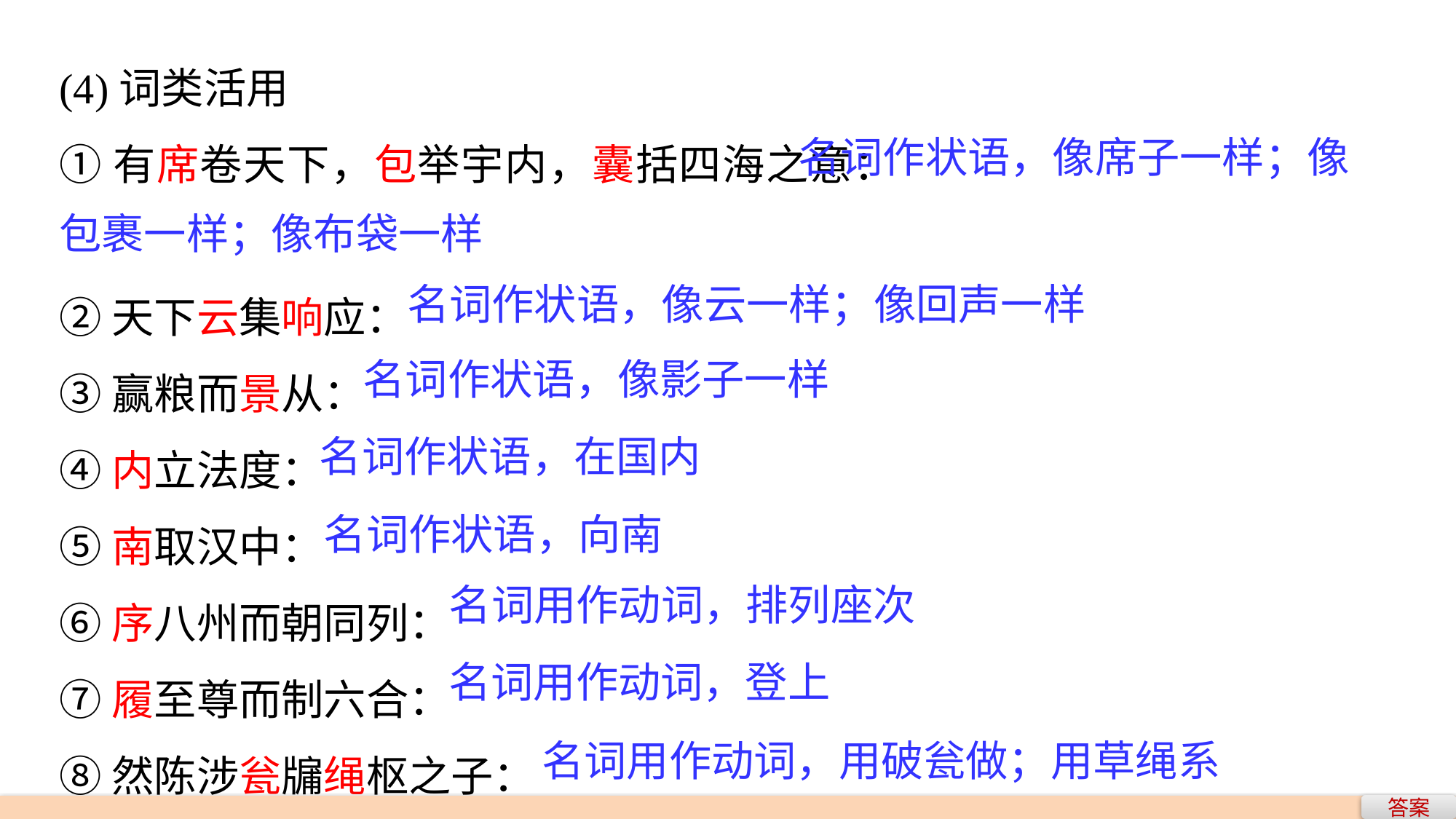

(4)词类活用
①有席卷天下，包举宇内，囊括四海之意：
②天下云集响应：
③赢粮而景从：
④内立法度：
⑤南取汉中：
⑥序八州而朝同列：
⑦履至尊而制六合：
⑧然陈涉瓮牖绳枢之子：
                                                                             名词作状语，像席子一样；像包裹一样；像布袋一样
名词作状语，像云一样；像回声一样
名词作状语，像影子一样
名词作状语，在国内
名词作状语，向南
名词用作动词，排列座次
名词用作动词，登上
名词用作动词，用破瓮做；用草绳系
答案